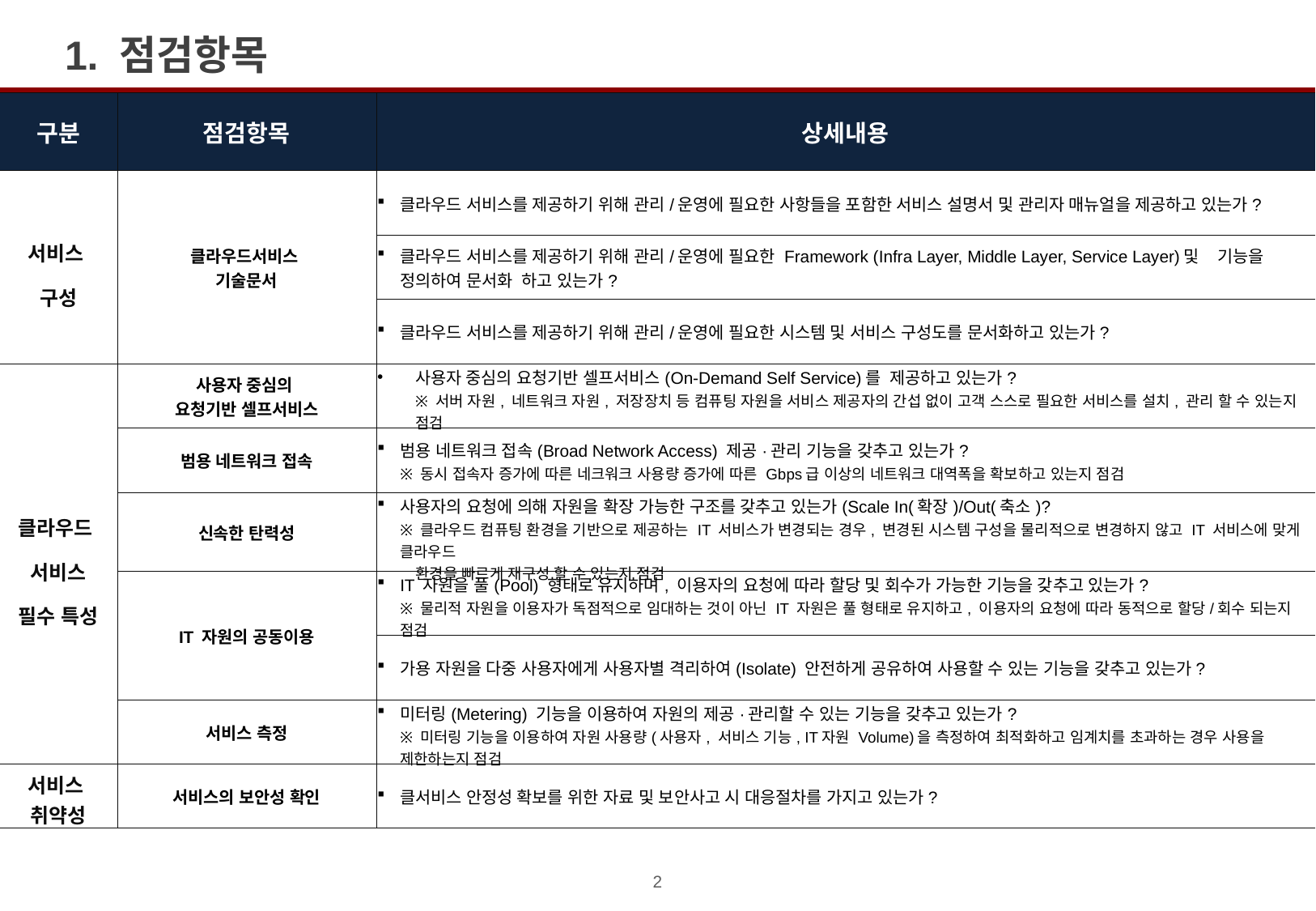

1. 점검항목
| 구분 | 점검항목 | 상세내용 |
| --- | --- | --- |
| 서비스 구성 | 클라우드서비스 기술문서 | 클라우드 서비스를 제공하기 위해 관리/운영에 필요한 사항들을 포함한 서비스 설명서 및 관리자 매뉴얼을 제공하고 있는가? |
|  |  | 클라우드 서비스를 제공하기 위해 관리/운영에 필요한 Framework (Infra Layer, Middle Layer, Service Layer)및 기능을 정의하여 문서화 하고 있는가? |
|  |  | 클라우드 서비스를 제공하기 위해 관리/운영에 필요한 시스템 및 서비스 구성도를 문서화하고 있는가? |
| 클라우드 서비스 필수 특성 | 사용자 중심의 요청기반 셀프서비스 | 사용자 중심의 요청기반 셀프서비스(On-Demand Self Service)를 제공하고 있는가? ※ 서버 자원, 네트워크 자원, 저장장치 등 컴퓨팅 자원을 서비스 제공자의 간섭 없이 고객 스스로 필요한 서비스를 설치, 관리 할 수 있는지 점검 |
|  | 범용 네트워크 접속 | 범용 네트워크 접속(Broad Network Access) 제공·관리 기능을 갖추고 있는가? ※ 동시 접속자 증가에 따른 네크워크 사용량 증가에 따른 Gbps급 이상의 네트워크 대역폭을 확보하고 있는지 점검 |
|  | 신속한 탄력성 | 사용자의 요청에 의해 자원을 확장 가능한 구조를 갖추고 있는가(Scale In(확장)/Out(축소)? ※ 클라우드 컴퓨팅 환경을 기반으로 제공하는 IT 서비스가 변경되는 경우, 변경된 시스템 구성을 물리적으로 변경하지 않고 IT 서비스에 맞게 클라우드 환경을 빠르게 재구성 할 수 있는지 점검 |
|  | IT 자원의 공동이용 | IT 자원을 풀(Pool) 형태로 유지하며, 이용자의 요청에 따라 할당 및 회수가 가능한 기능을 갖추고 있는가? ※ 물리적 자원을 이용자가 독점적으로 임대하는 것이 아닌 IT 자원은 풀 형태로 유지하고, 이용자의 요청에 따라 동적으로 할당/회수 되는지 점검 |
|  |  | 가용 자원을 다중 사용자에게 사용자별 격리하여(Isolate) 안전하게 공유하여 사용할 수 있는 기능을 갖추고 있는가? |
|  | 서비스 측정 | 미터링(Metering) 기능을 이용하여 자원의 제공·관리할 수 있는 기능을 갖추고 있는가? ※ 미터링 기능을 이용하여 자원 사용량(사용자, 서비스 기능, IT자원 Volume)을 측정하여 최적화하고 임계치를 초과하는 경우 사용을 제한하는지 점검 |
| 서비스 취약성 | 서비스의 보안성 확인 | 클서비스 안정성 확보를 위한 자료 및 보안사고 시 대응절차를 가지고 있는가? |